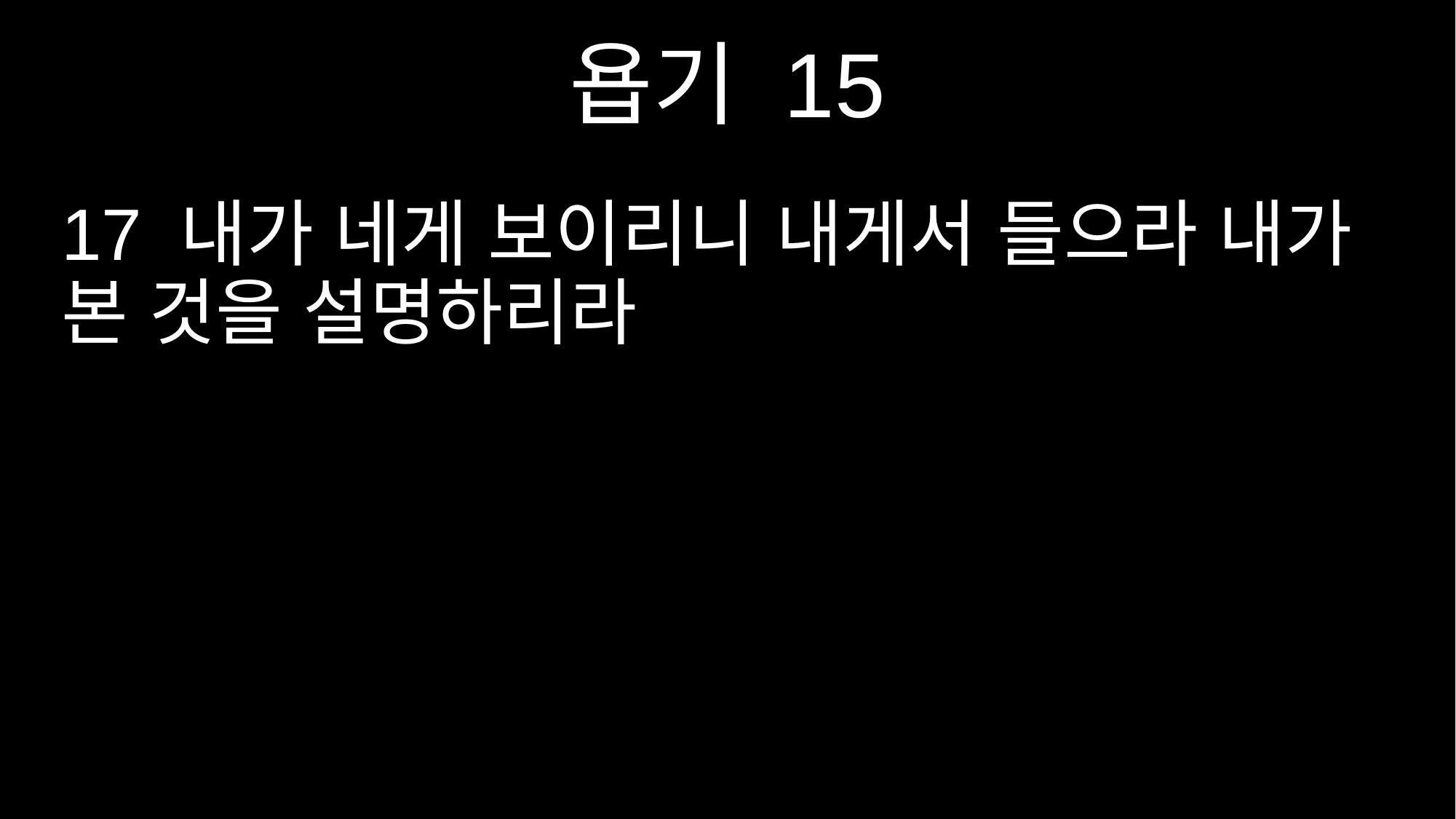

욥기 15
17 내가 네게 보이리니 내게서 들으라 내가 본 것을 설명하리라